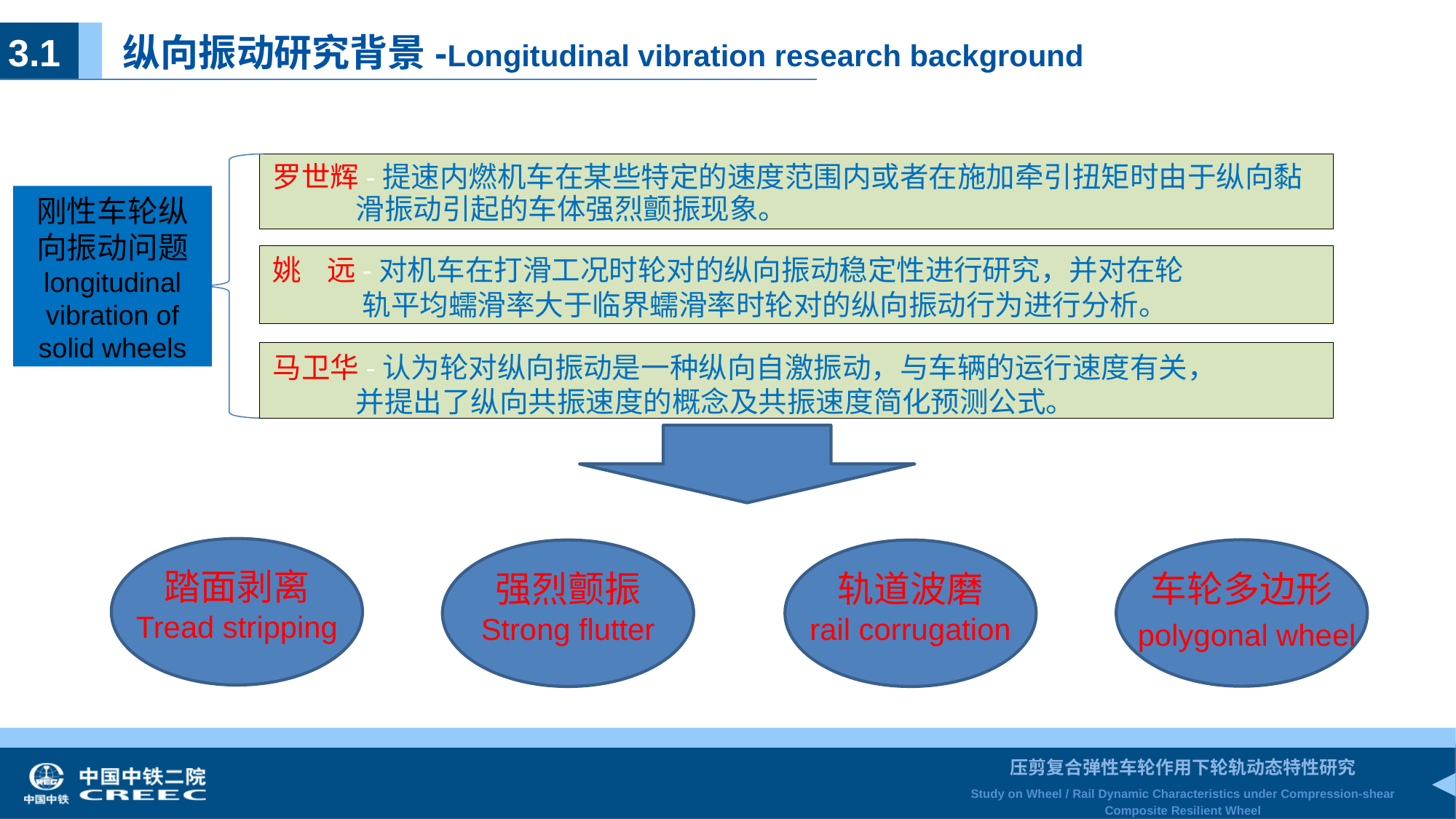

3.1     纵向振动研究背景-Longitudinal vibration research background

罗世辉-提速内燃机车在某些特定的速度范围内或者在施加牵引扭矩时由于纵向黏
            滑振动引起的车体强烈颤振现象。
刚性车轮纵向振动问题
longitudinal vibration of solid wheels
姚    远-对机车在打滑工况时轮对的纵向振动稳定性进行研究，并对在轮
             轨平均蠕滑率大于临界蠕滑率时轮对的纵向振动行为进行分析。
马卫华-认为轮对纵向振动是一种纵向自激振动，与车辆的运行速度有关，
            并提出了纵向共振速度的概念及共振速度简化预测公式。

踏面剥离
Tread stripping

车轮多边形
 polygonal wheel

强烈颤振
Strong flutter

轨道波磨
rail corrugation